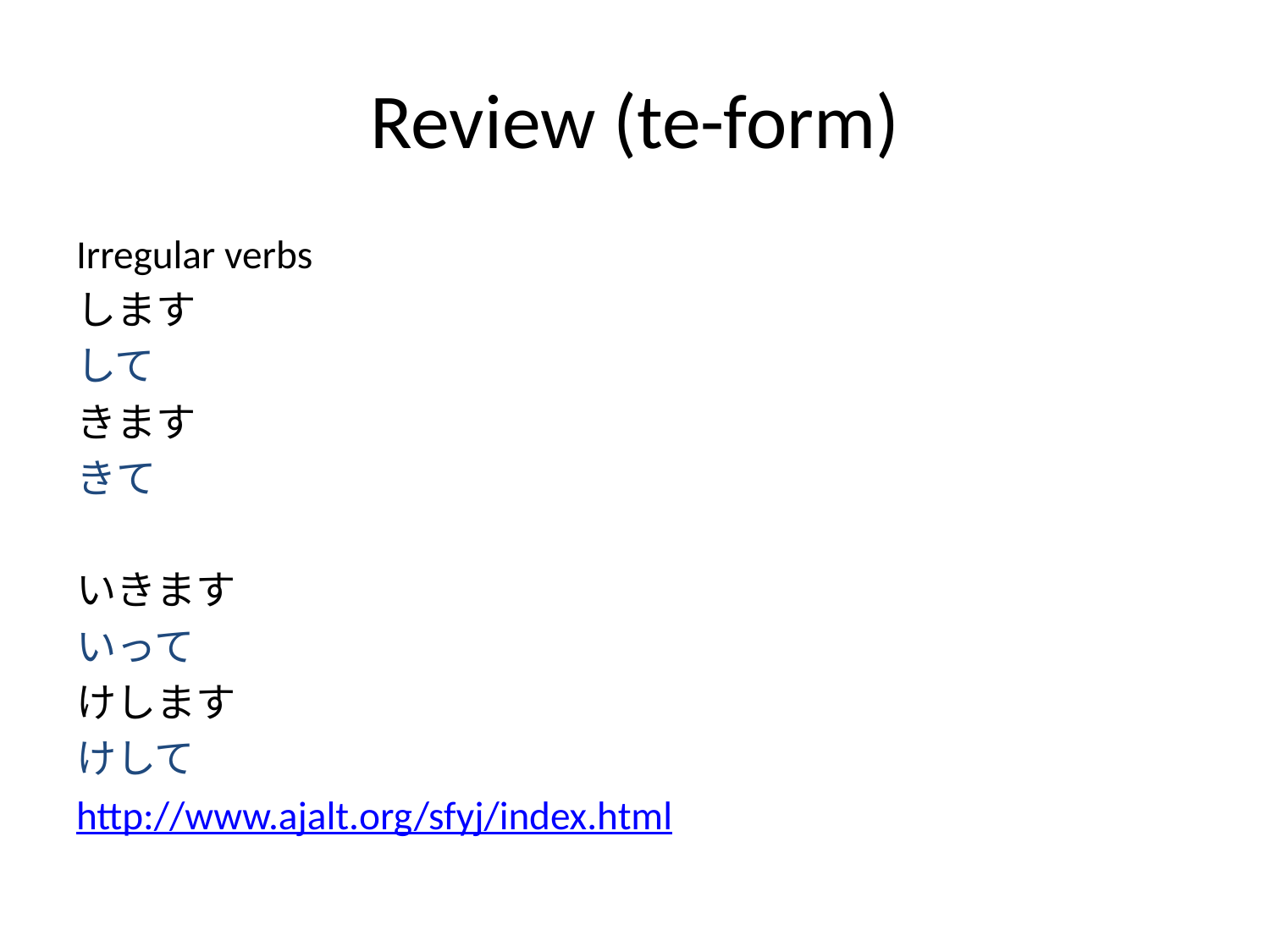

# Review (te-form)
Irregular verbs
します
して
きます
きて

いきます
いって
けします
けして
http://www.ajalt.org/sfyj/index.html